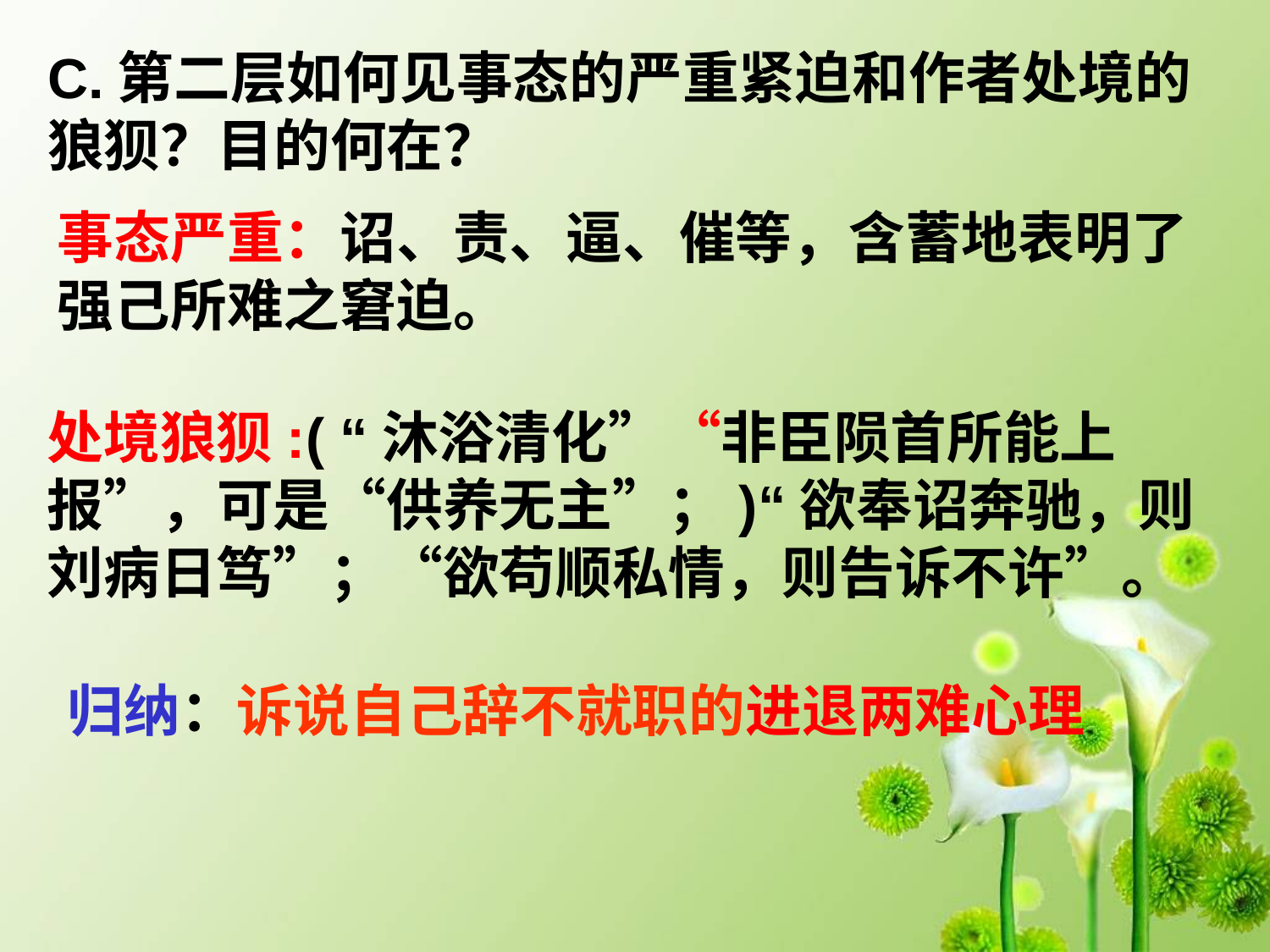

C.第二层如何见事态的严重紧迫和作者处境的狼狈？目的何在？
事态严重：诏、责、逼、催等，含蓄地表明了强己所难之窘迫。
处境狼狈:( “沐浴清化”“非臣陨首所能上报”，可是“供养无主”；)“欲奉诏奔驰，则刘病日笃”；“欲苟顺私情，则告诉不许”。
归纳：诉说自己辞不就职的进退两难心理